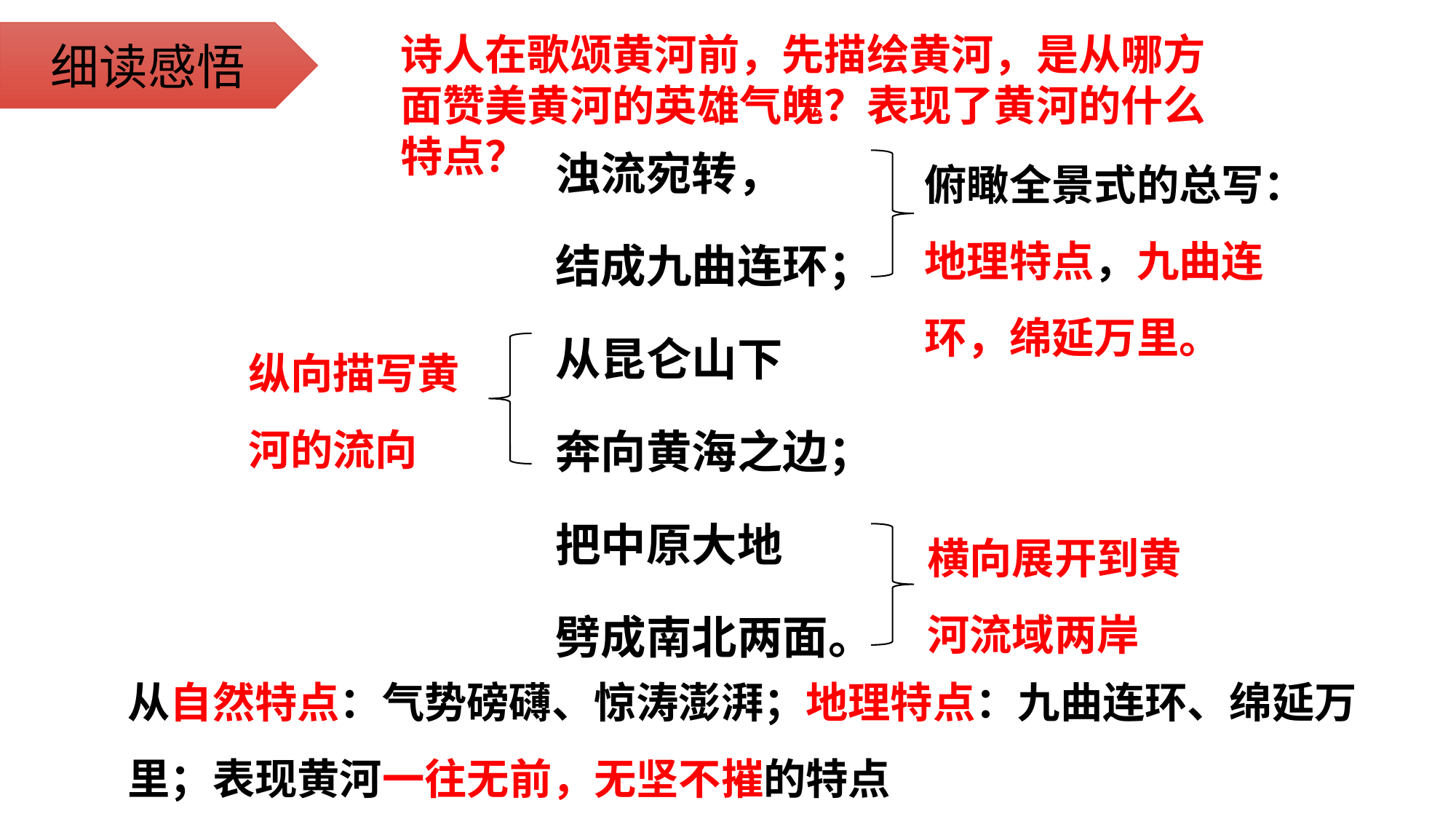

细读感悟
诗人在歌颂黄河前，先描绘黄河，是从哪方面赞美黄河的英雄气魄？表现了黄河的什么特点？
浊流宛转，
结成九曲连环；
从昆仑山下
奔向黄海之边；
把中原大地
劈成南北两面。
俯瞰全景式的总写：地理特点，九曲连环，绵延万里。

纵向描写黄河的流向

横向展开到黄河流域两岸

从自然特点：气势磅礴、惊涛澎湃；地理特点：九曲连环、绵延万里；表现黄河一往无前，无坚不摧的特点